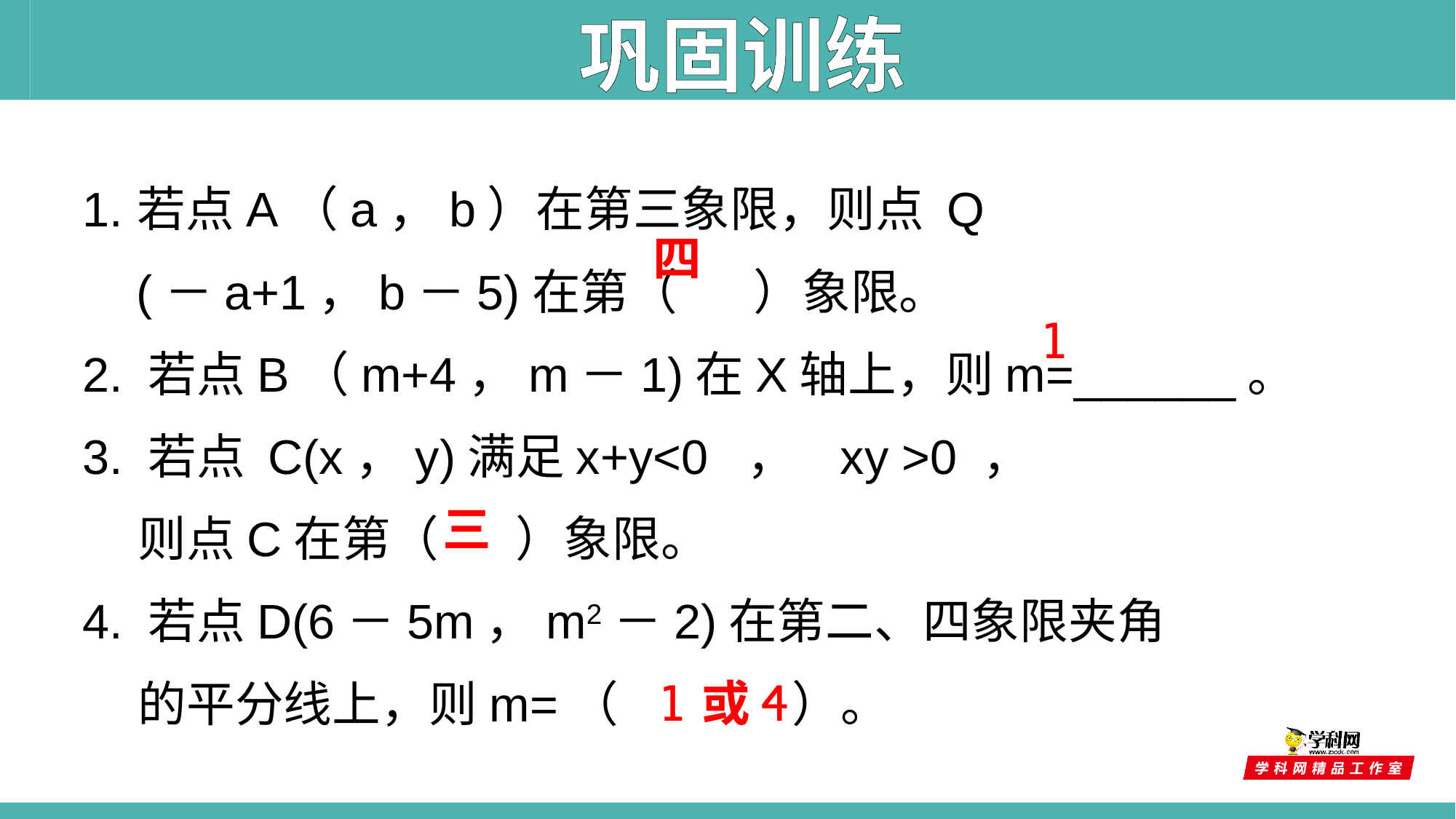

巩固训练
若点A（a，b）在第三象限，则点 Q
    (－a+1，b－5)在第（       ）象限。
2. 若点B（m+4，m－1)在X轴上，则m=______。
3. 若点 C(x，y)满足x+y<0  ，   xy >0 ，
    则点C在第（       ）象限。
4. 若点D(6－5m，m2－2)在第二、四象限夹角
    的平分线上，则m=（                ）。
四
1
三
1或4